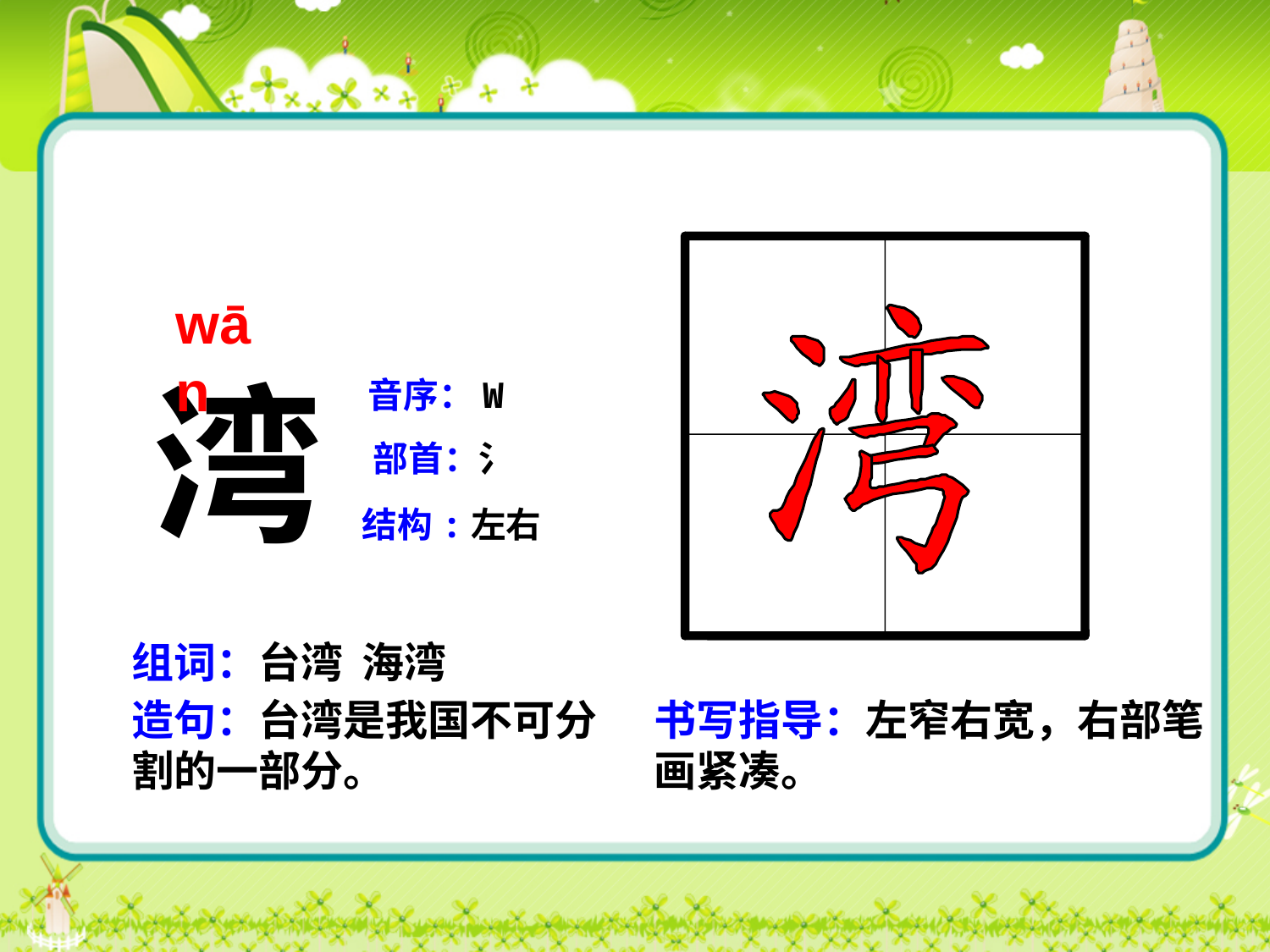

wān

湾

音序：W

部首：氵

结构:左右
组词：台湾  海湾
造句：台湾是我国不可分割的一部分。
书写指导：左窄右宽，右部笔画紧凑。